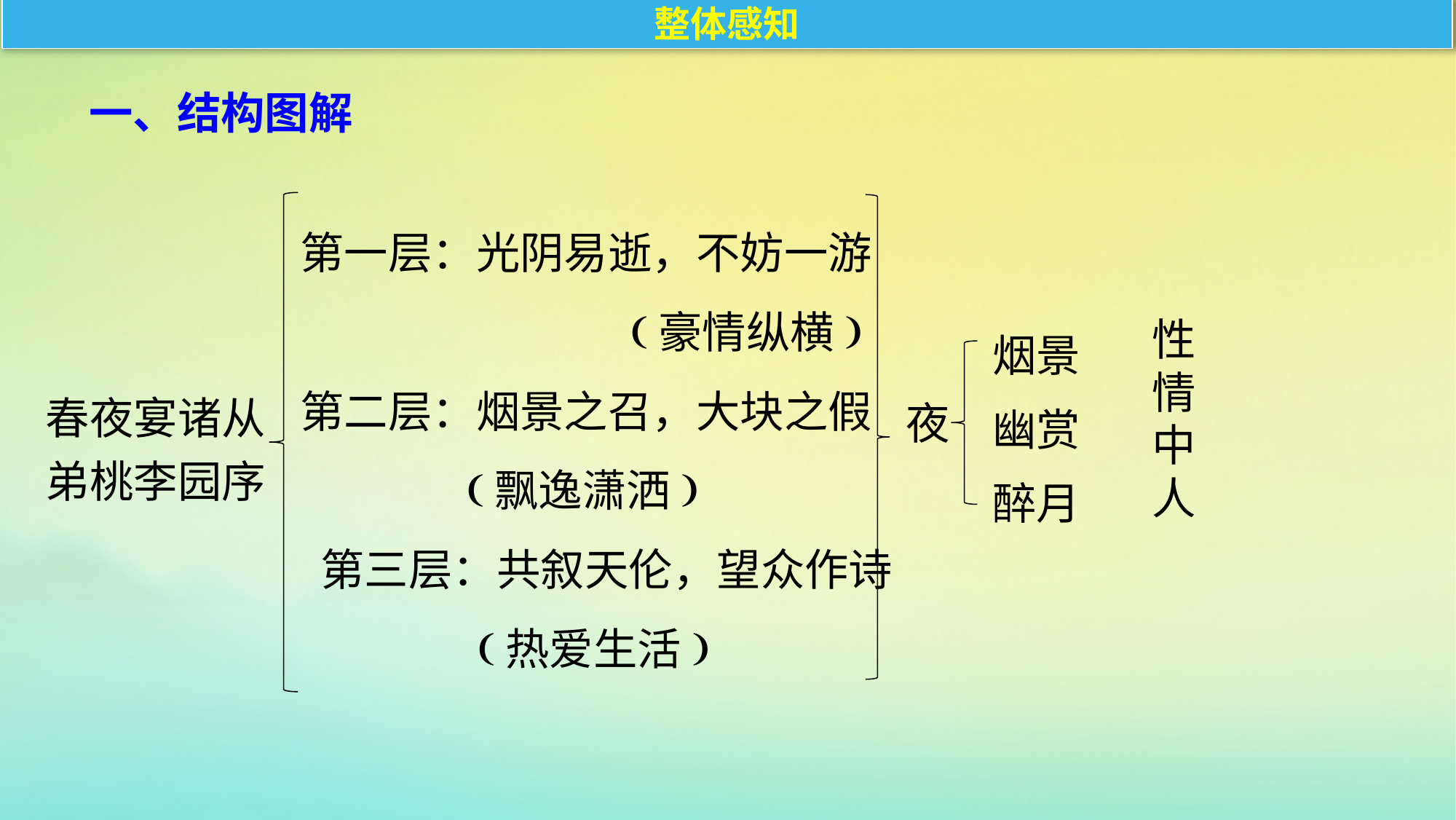

整体感知
一、结构图解

第一层：光阴易逝，不妨一游
               (豪情纵横)
第二层：烟景之召，大块之假
               (飘逸潇洒)
 第三层：共叙天伦，望众作诗
                (热爱生活)

烟景
幽赏
醉月
性
情
中
人

春夜宴诸从
弟桃李园序
夜